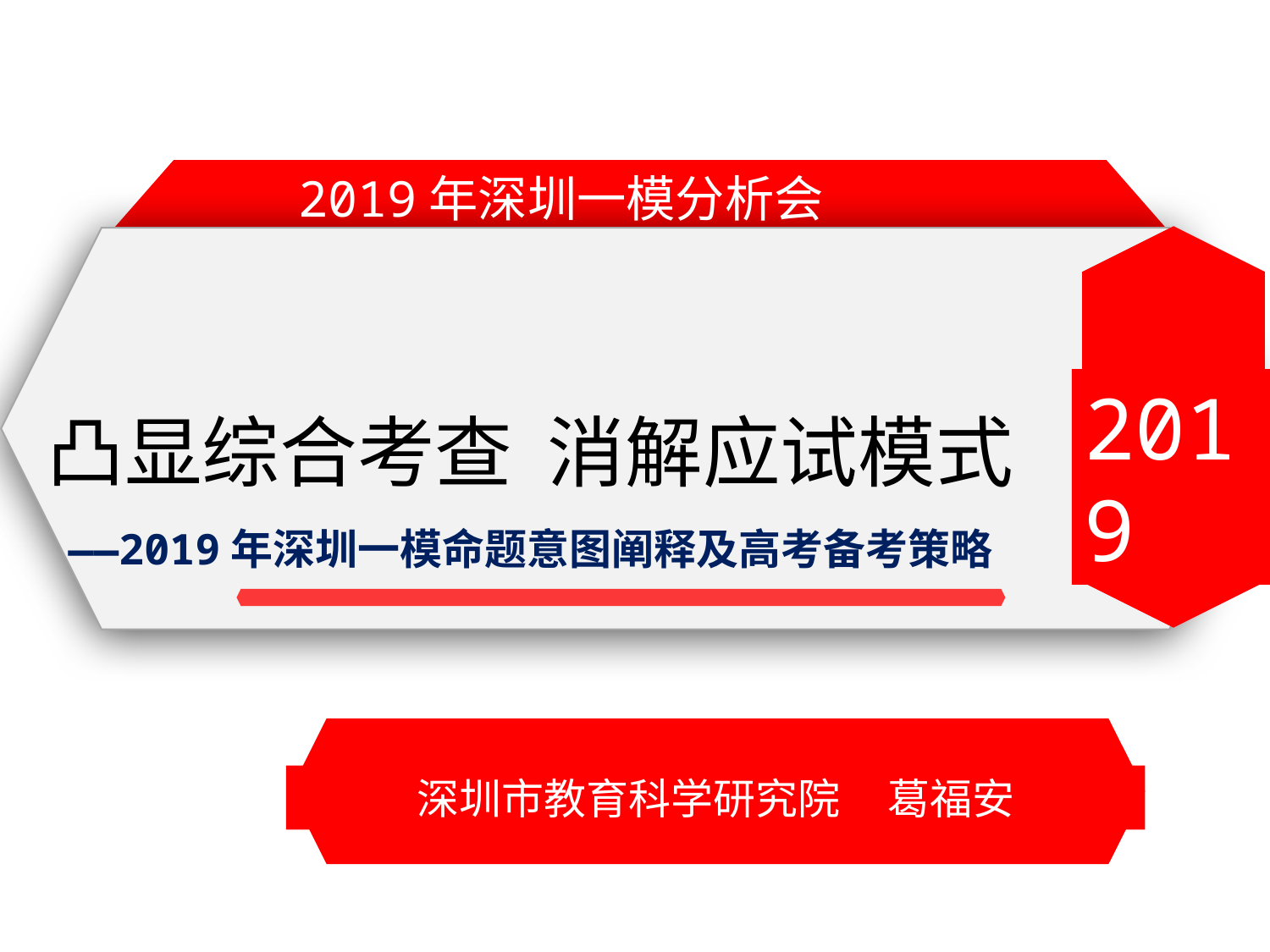

2019年深圳一模分析会

2019

凸显综合考查  消解应试模式
——2019年深圳一模命题意图阐释及高考备考策略

深圳市教育科学研究院     葛福安